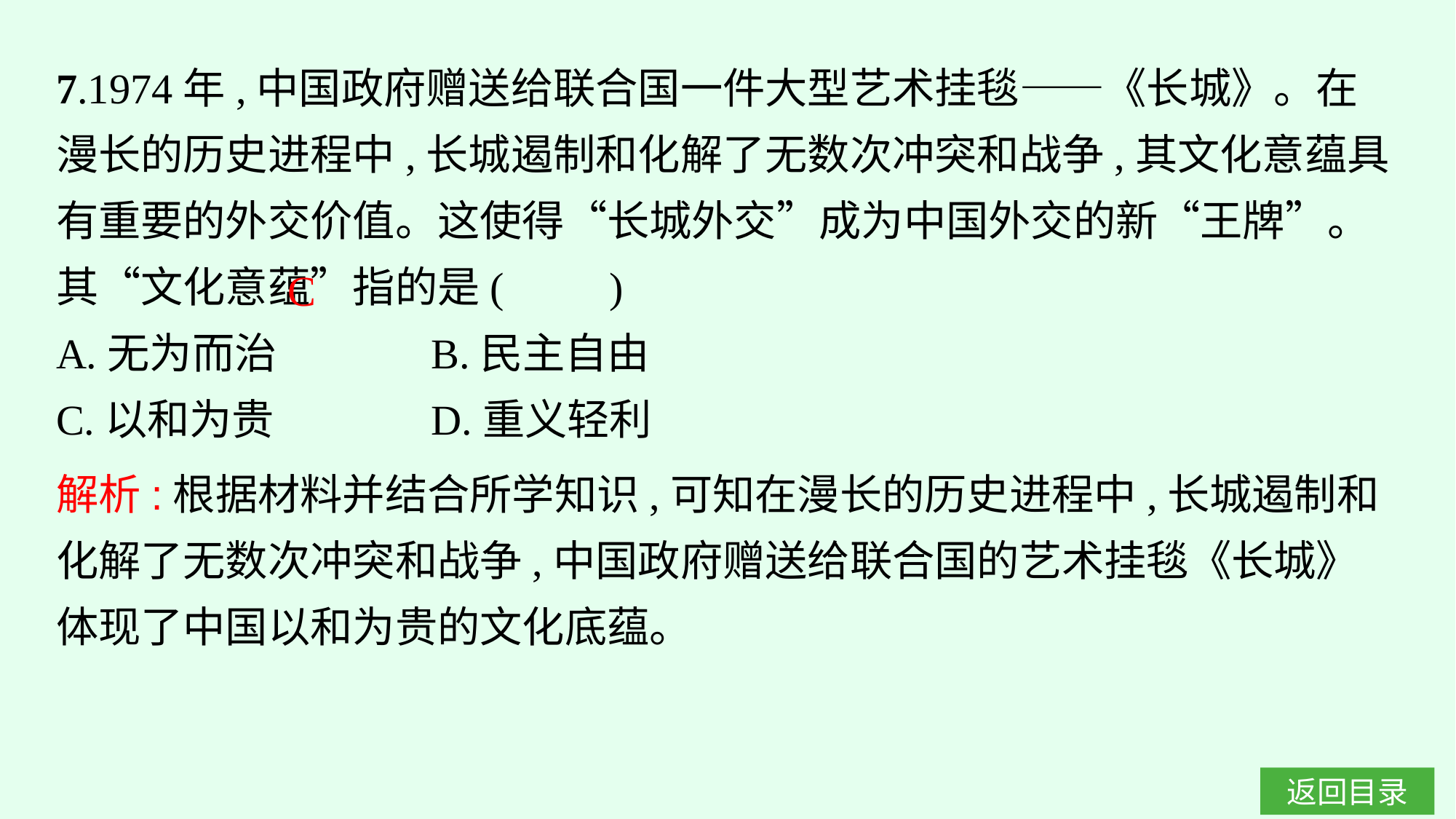

7.1974年,中国政府赠送给联合国一件大型艺术挂毯——《长城》。在漫长的历史进程中,长城遏制和化解了无数次冲突和战争,其文化意蕴具有重要的外交价值。这使得“长城外交”成为中国外交的新“王牌”。其“文化意蕴”指的是(　　)
A.无为而治		B.民主自由
C.以和为贵		D.重义轻利
C
解析:根据材料并结合所学知识,可知在漫长的历史进程中,长城遏制和化解了无数次冲突和战争,中国政府赠送给联合国的艺术挂毯《长城》体现了中国以和为贵的文化底蕴。